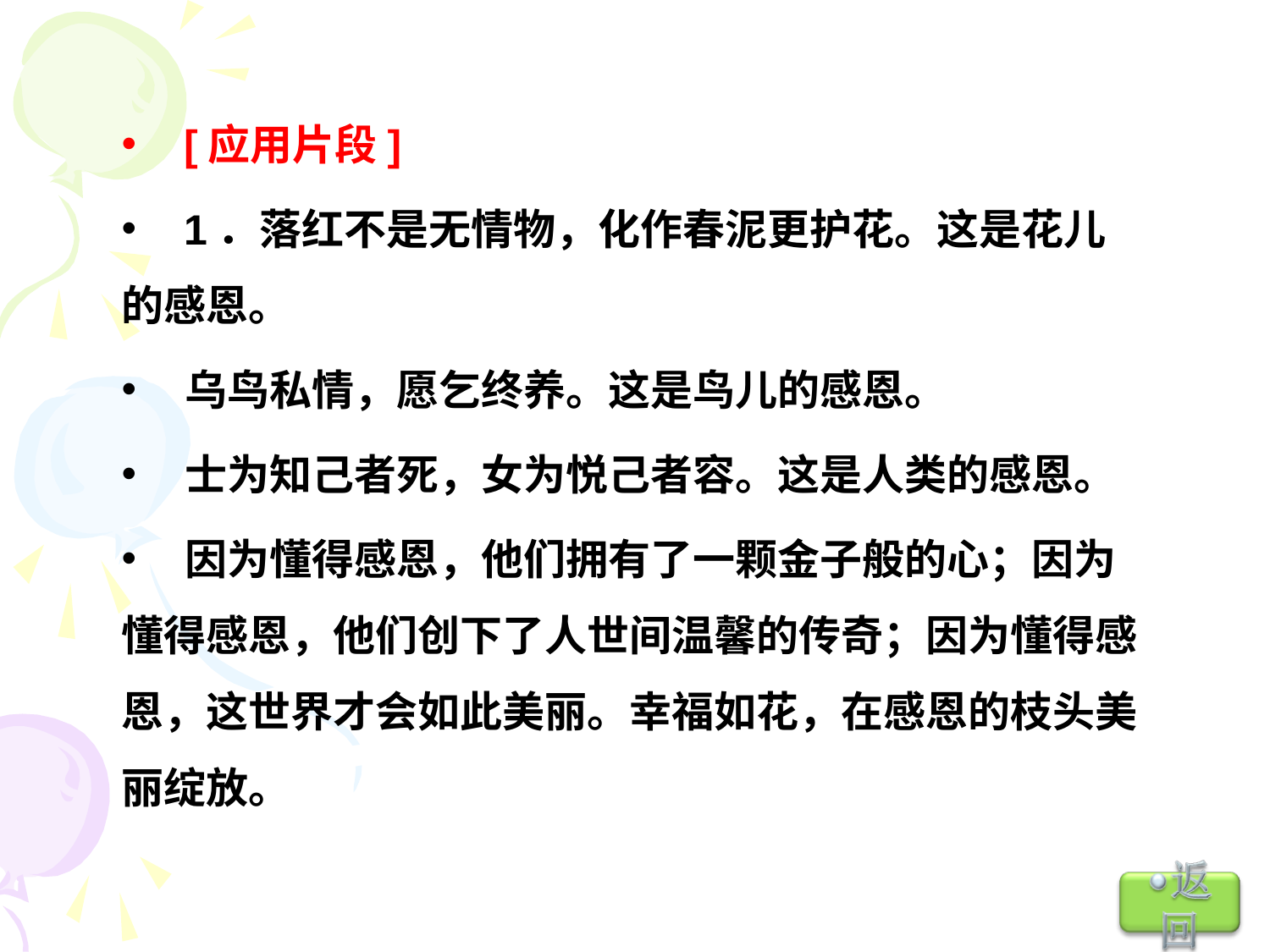

[应用片段]
    1．落红不是无情物，化作春泥更护花。这是花儿的感恩。
    乌鸟私情，愿乞终养。这是鸟儿的感恩。
    士为知己者死，女为悦己者容。这是人类的感恩。
    因为懂得感恩，他们拥有了一颗金子般的心；因为懂得感恩，他们创下了人世间温馨的传奇；因为懂得感恩，这世界才会如此美丽。幸福如花，在感恩的枝头美丽绽放。